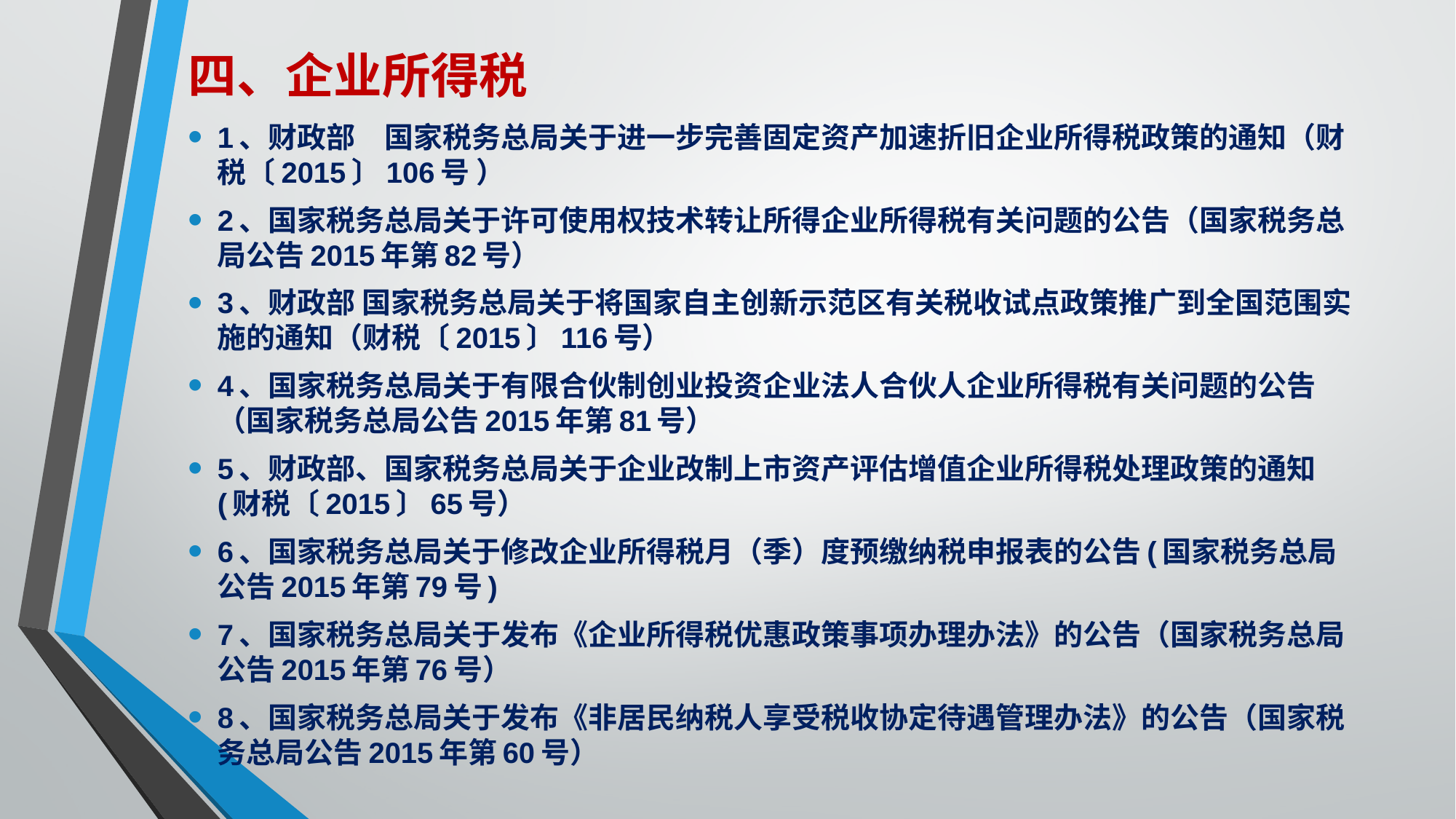

# 四、企业所得税
1、财政部　国家税务总局关于进一步完善固定资产加速折旧企业所得税政策的通知（财税〔2015〕106号 ）
2、国家税务总局关于许可使用权技术转让所得企业所得税有关问题的公告（国家税务总局公告2015年第82号）
3、财政部 国家税务总局关于将国家自主创新示范区有关税收试点政策推广到全国范围实施的通知（财税〔2015〕116号）
4、国家税务总局关于有限合伙制创业投资企业法人合伙人企业所得税有关问题的公告（国家税务总局公告2015年第81号）
5、财政部、国家税务总局关于企业改制上市资产评估增值企业所得税处理政策的通知(财税〔2015〕65号）
6、国家税务总局关于修改企业所得税月（季）度预缴纳税申报表的公告(国家税务总局公告2015年第79号)
7、国家税务总局关于发布《企业所得税优惠政策事项办理办法》的公告（国家税务总局公告2015年第76号）
8、国家税务总局关于发布《非居民纳税人享受税收协定待遇管理办法》的公告（国家税务总局公告2015年第60号）